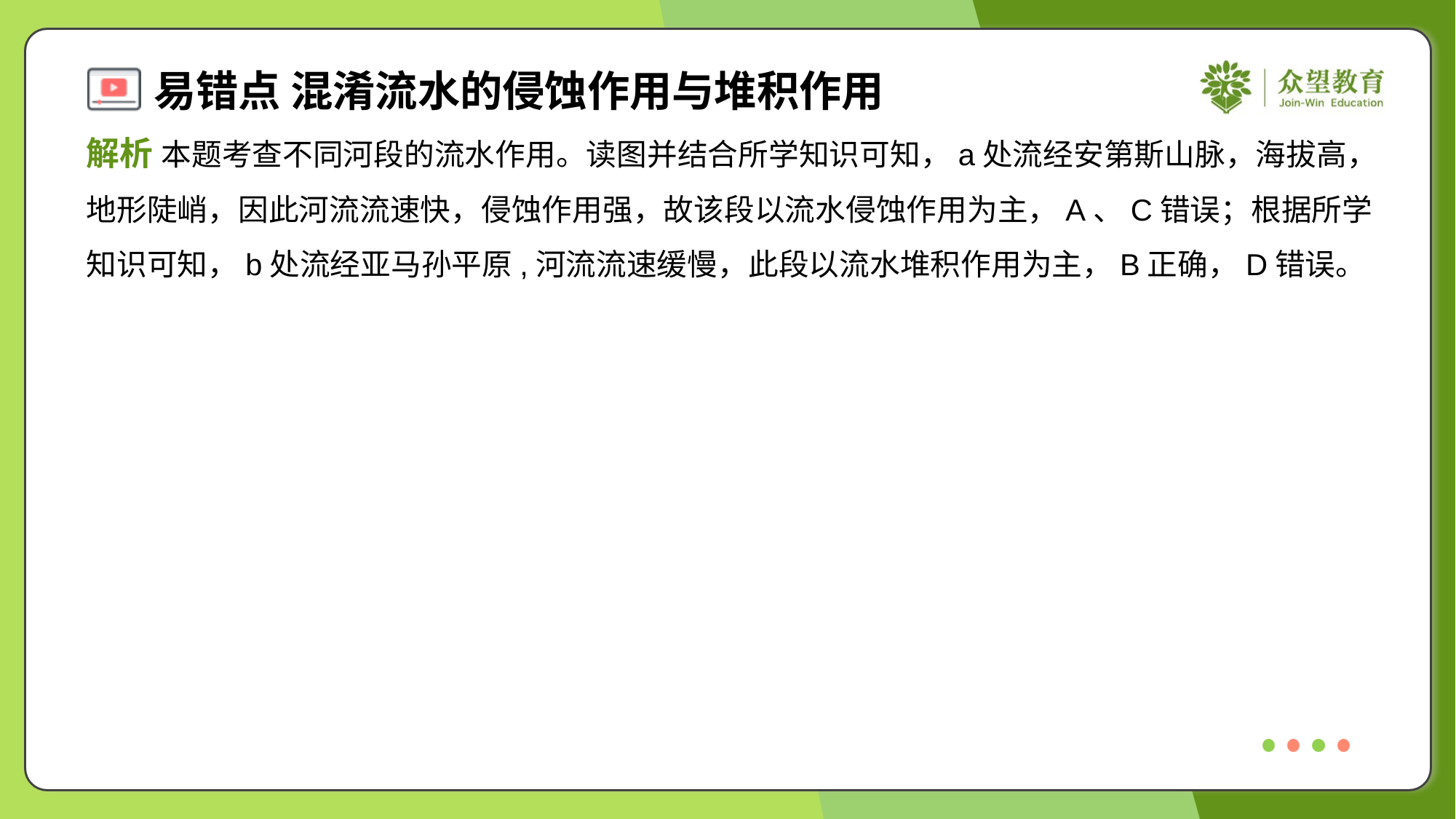

解析 本题考查不同河段的流水作用。读图并结合所学知识可知，a处流经安第斯山脉，海拔高，
地形陡峭，因此河流流速快，侵蚀作用强，故该段以流水侵蚀作用为主，A、C错误；根据所学
知识可知，b处流经亚马孙平原,河流流速缓慢，此段以流水堆积作用为主，B正确，D错误。